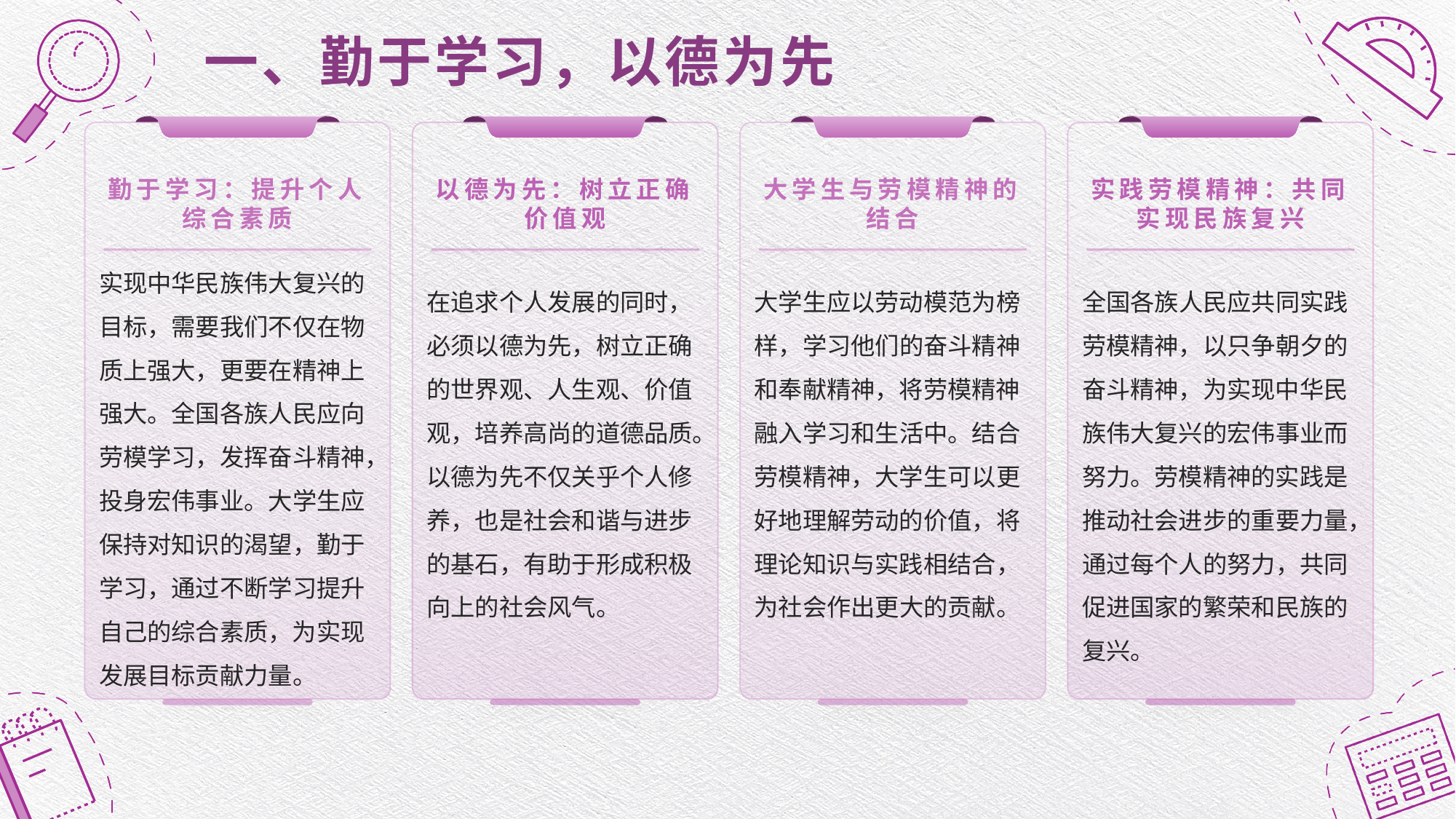

# 一、勤于学习，以德为先

勤于学习：提升个人综合素质
以德为先：树立正确价值观
大学生与劳模精神的结合
实践劳模精神：共同实现民族复兴
实现中华民族伟大复兴的目标，需要我们不仅在物质上强大，更要在精神上强大。全国各族人民应向劳模学习，发挥奋斗精神，投身宏伟事业。大学生应保持对知识的渴望，勤于学习，通过不断学习提升自己的综合素质，为实现发展目标贡献力量。
在追求个人发展的同时，必须以德为先，树立正确的世界观、人生观、价值观，培养高尚的道德品质。以德为先不仅关乎个人修养，也是社会和谐与进步的基石，有助于形成积极向上的社会风气。
大学生应以劳动模范为榜样，学习他们的奋斗精神和奉献精神，将劳模精神融入学习和生活中。结合劳模精神，大学生可以更好地理解劳动的价值，将理论知识与实践相结合，为社会作出更大的贡献。
全国各族人民应共同实践劳模精神，以只争朝夕的奋斗精神，为实现中华民族伟大复兴的宏伟事业而努力。劳模精神的实践是推动社会进步的重要力量，通过每个人的努力，共同促进国家的繁荣和民族的复兴。